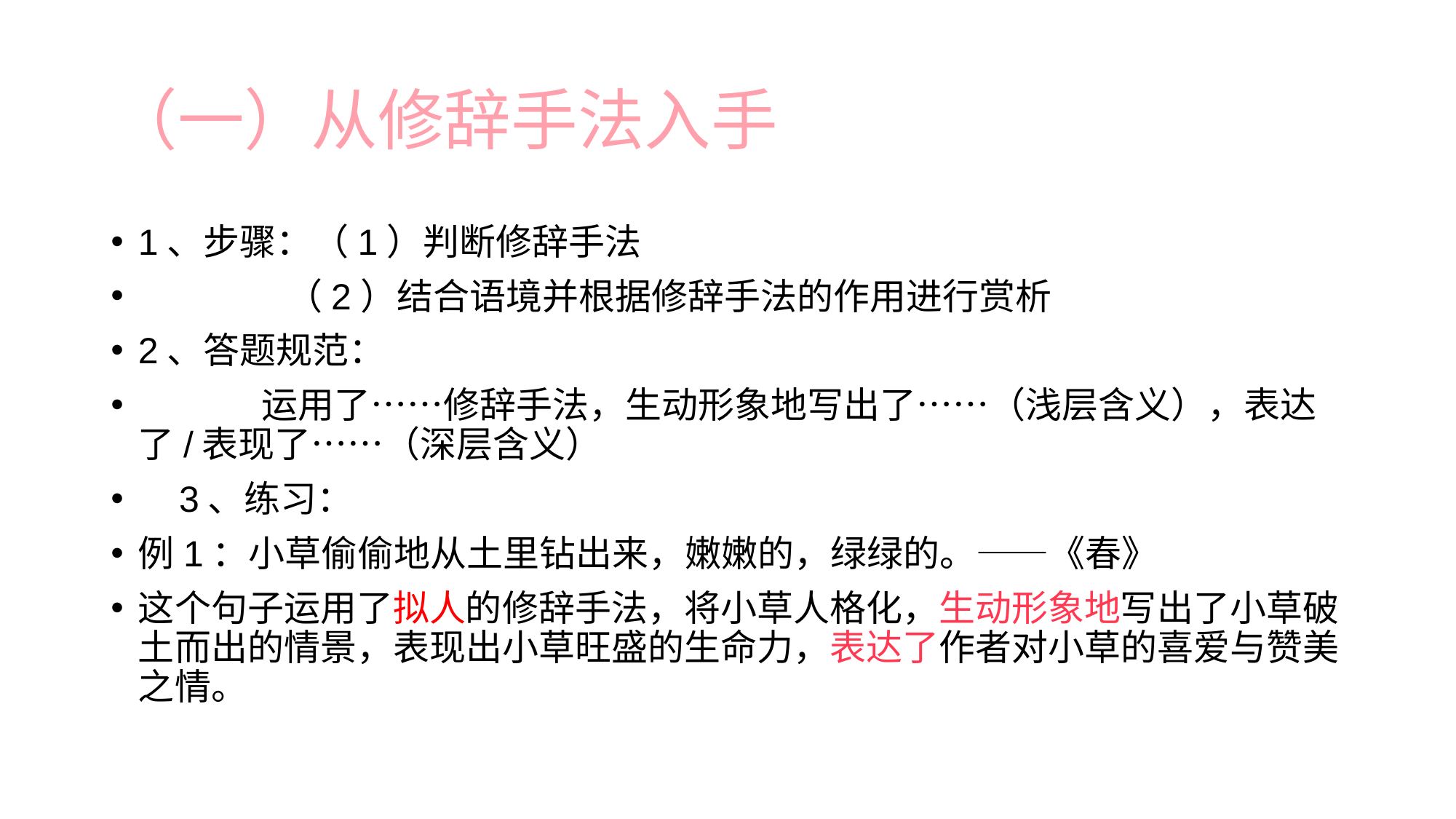

# （一）从修辞手法入手
1、步骤：（1）判断修辞手法
                 （2）结合语境并根据修辞手法的作用进行赏析
2、答题规范：
              运用了……修辞手法，生动形象地写出了……（浅层含义），表达了/表现了……（深层含义）
    3、练习：
例1：小草偷偷地从土里钻出来，嫩嫩的，绿绿的。——《春》
这个句子运用了拟人的修辞手法，将小草人格化，生动形象地写出了小草破土而出的情景，表现出小草旺盛的生命力，表达了作者对小草的喜爱与赞美之情。